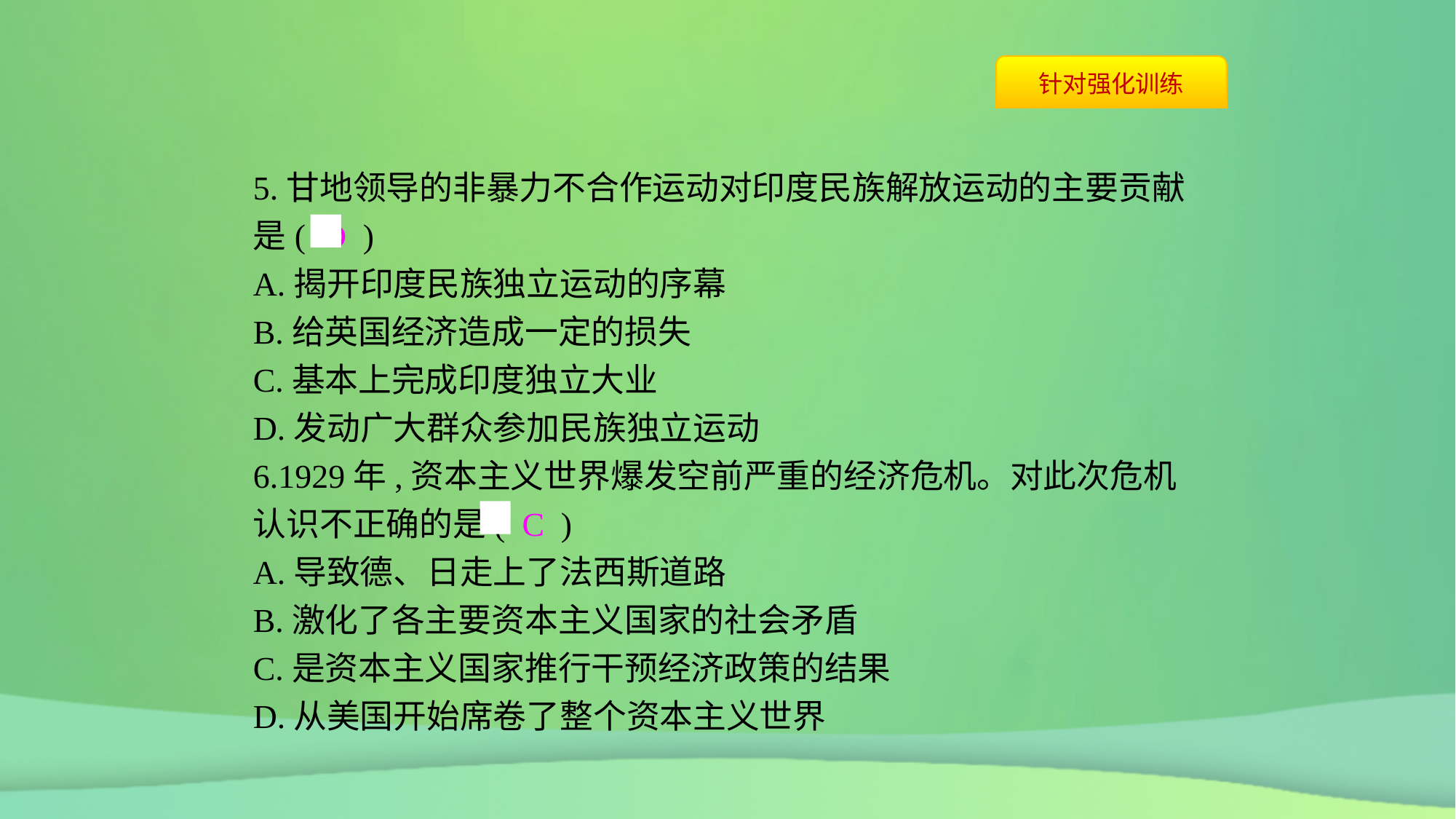

5.甘地领导的非暴力不合作运动对印度民族解放运动的主要贡献是(  D  )
A.揭开印度民族独立运动的序幕
B.给英国经济造成一定的损失
C.基本上完成印度独立大业
D.发动广大群众参加民族独立运动
6.1929年,资本主义世界爆发空前严重的经济危机。对此次危机认识不正确的是(  C  )
A.导致德、日走上了法西斯道路
B.激化了各主要资本主义国家的社会矛盾
C.是资本主义国家推行干预经济政策的结果
D.从美国开始席卷了整个资本主义世界